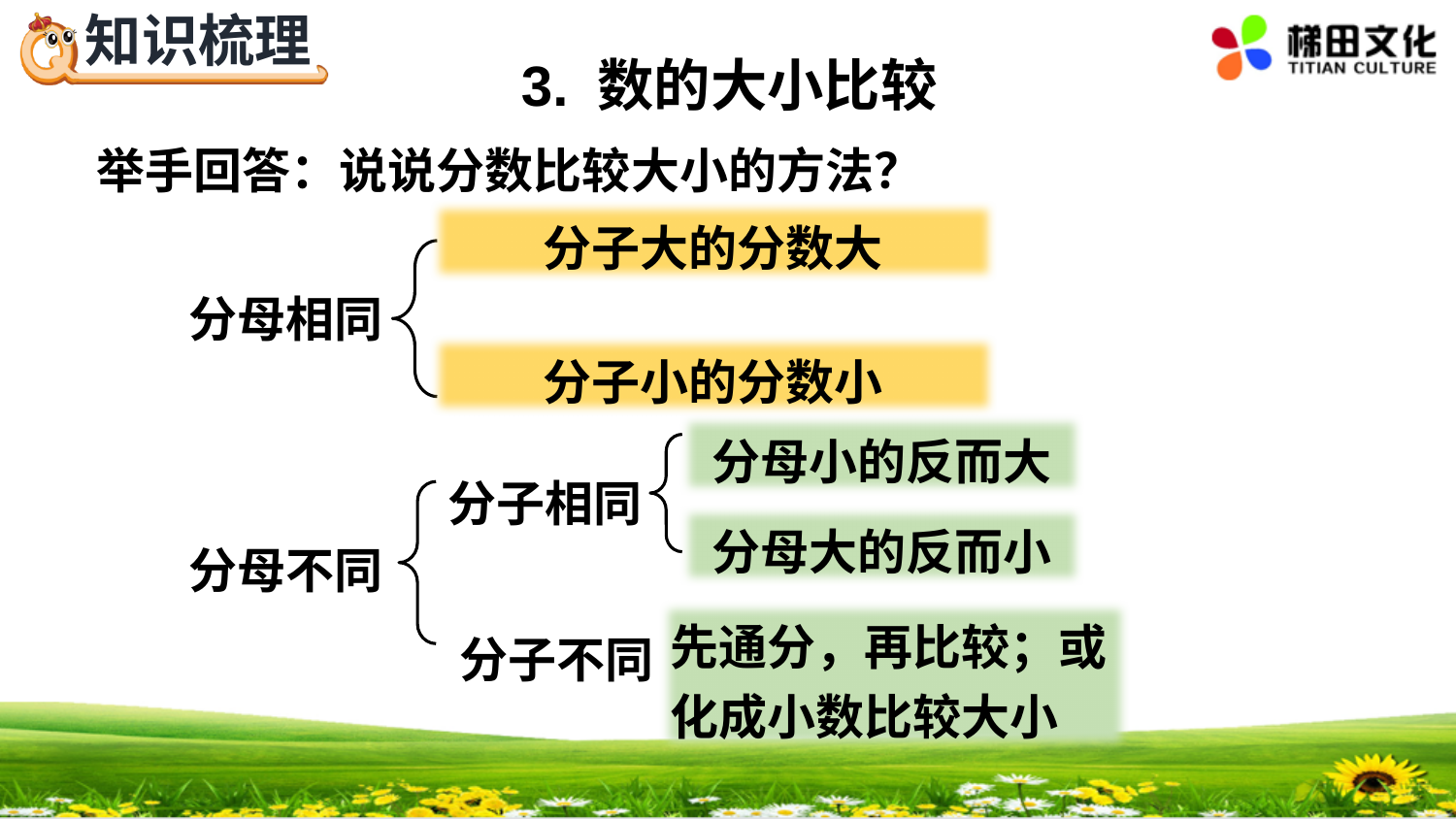

3. 数的大小比较
举手回答：说说分数比较大小的方法？
分子大的分数大

分母相同
分子小的分数小
分母小的反而大

分子相同

分母大的反而小
分母不同
先通分，再比较；或化成小数比较大小
分子不同